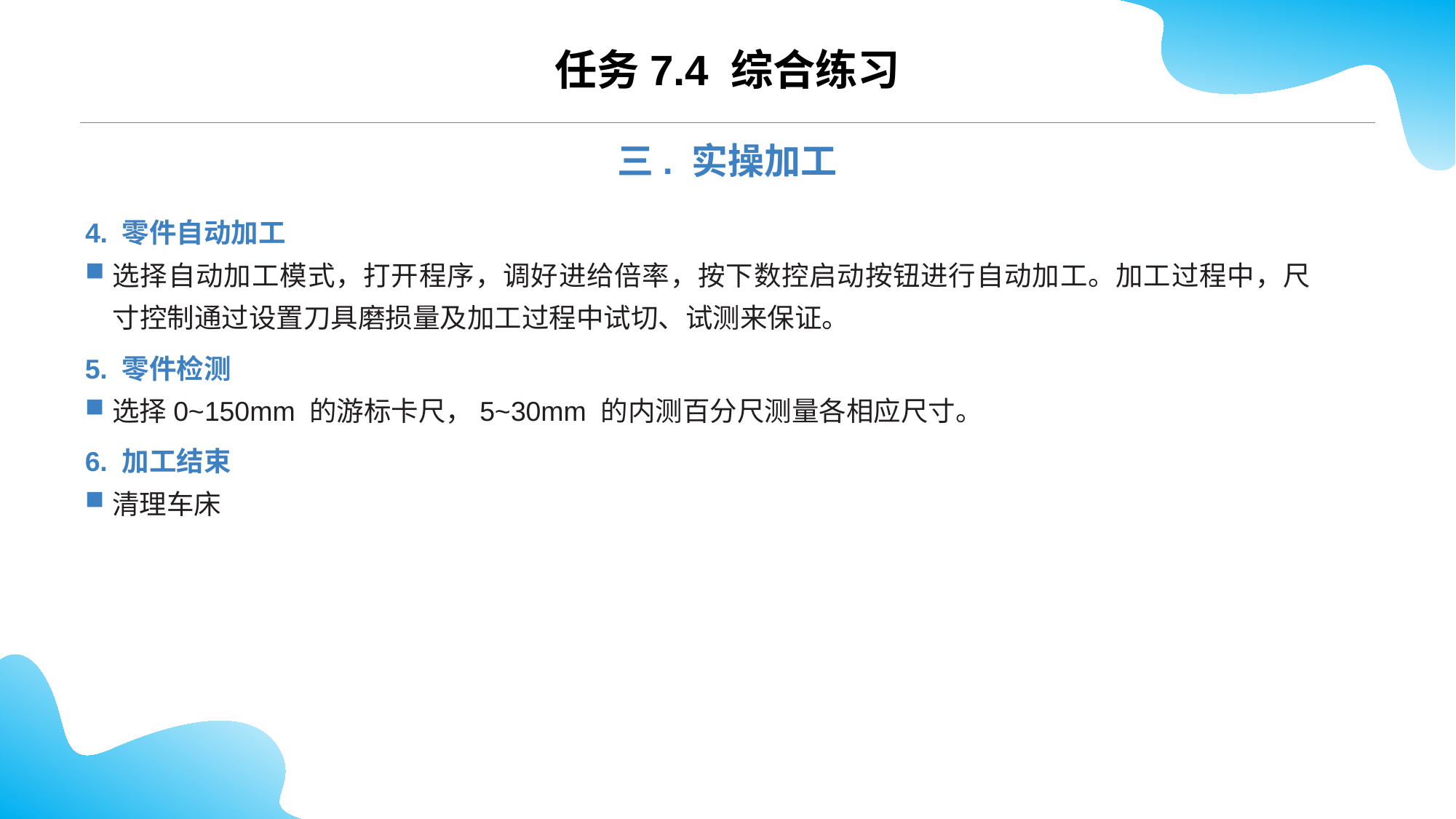

CONTENTS
任务7.4 综合练习
三. 实操加工
4. 零件自动加工
选择自动加工模式，打开程序，调好进给倍率，按下数控启动按钮进行自动加工。加工过程中，尺寸控制通过设置刀具磨损量及加工过程中试切、试测来保证。
5. 零件检测
选择0~150mm 的游标卡尺，5~30mm 的内测百分尺测量各相应尺寸。
6. 加工结束
清理车床